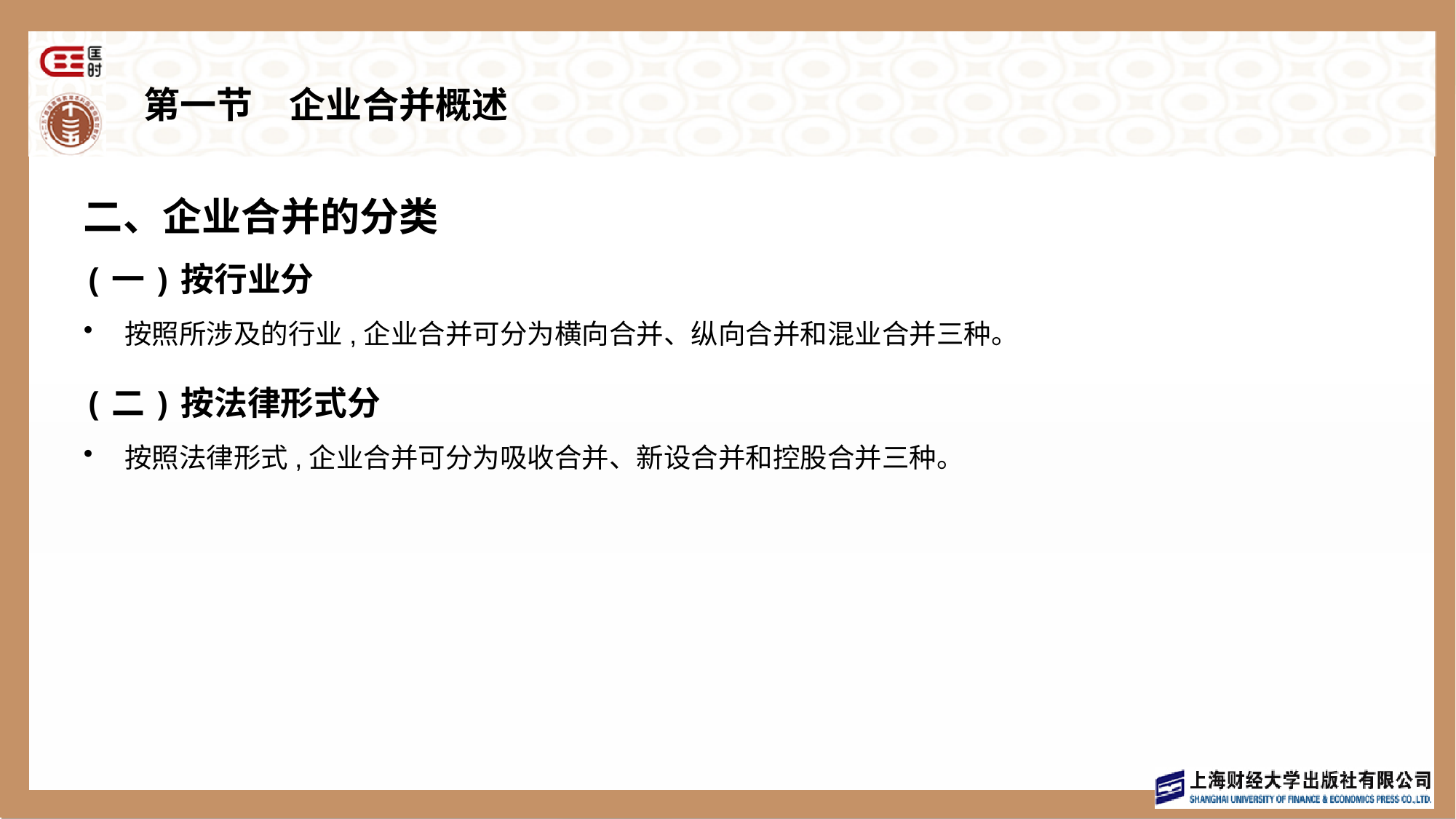

# 第一节　企业合并概述
二、企业合并的分类
(一)按行业分
按照所涉及的行业,企业合并可分为横向合并、纵向合并和混业合并三种。
(二)按法律形式分
按照法律形式,企业合并可分为吸收合并、新设合并和控股合并三种。